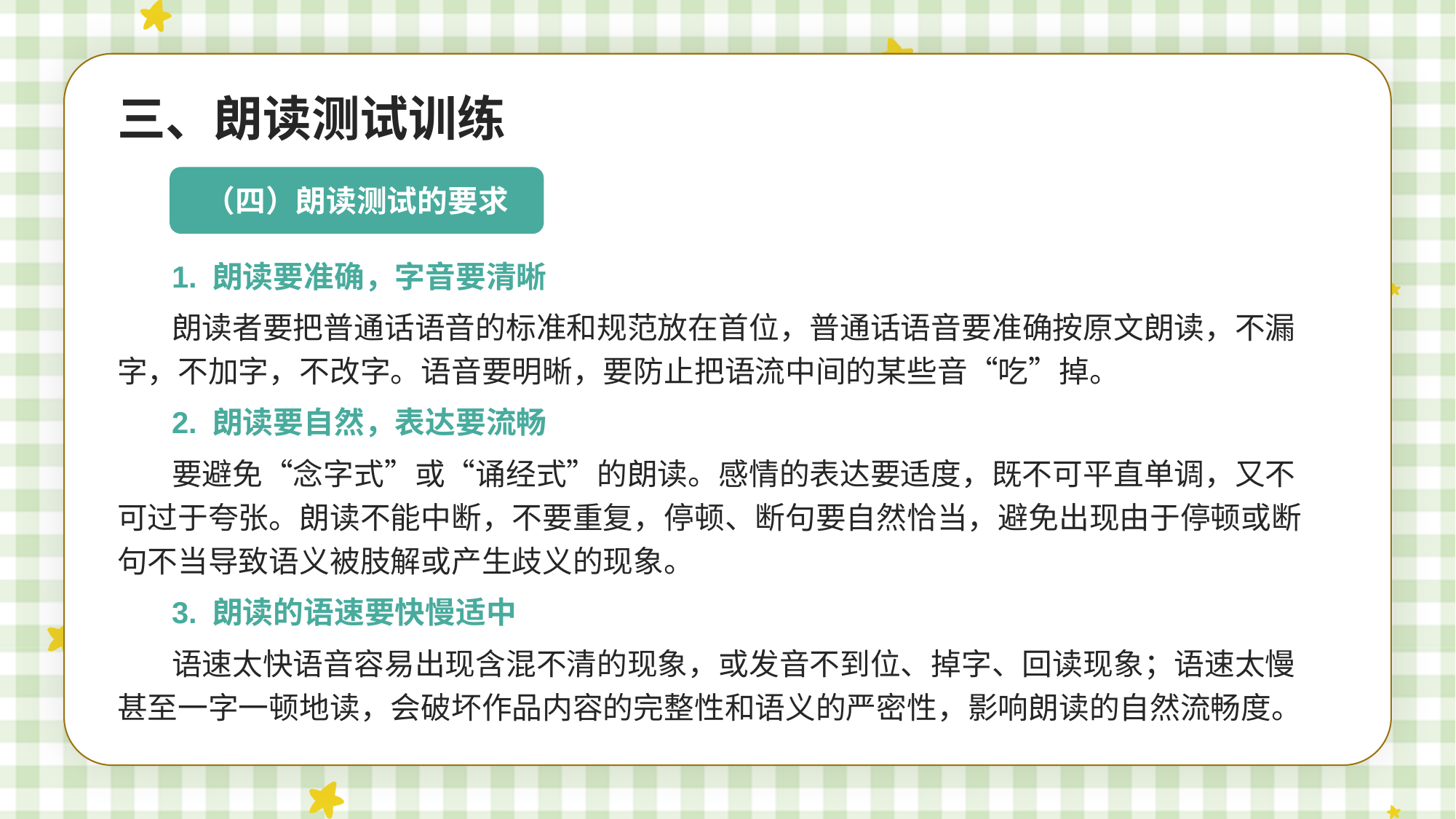

三、朗读测试训练
（四）朗读测试的要求
1. 朗读要准确，字音要清晰
朗读者要把普通话语音的标准和规范放在首位，普通话语音要准确按原文朗读，不漏字，不加字，不改字。语音要明晰，要防止把语流中间的某些音“吃”掉。
2. 朗读要自然，表达要流畅
要避免“念字式”或“诵经式”的朗读。感情的表达要适度，既不可平直单调，又不可过于夸张。朗读不能中断，不要重复，停顿、断句要自然恰当，避免出现由于停顿或断句不当导致语义被肢解或产生歧义的现象。
3. 朗读的语速要快慢适中
语速太快语音容易出现含混不清的现象，或发音不到位、掉字、回读现象；语速太慢甚至一字一顿地读，会破坏作品内容的完整性和语义的严密性，影响朗读的自然流畅度。